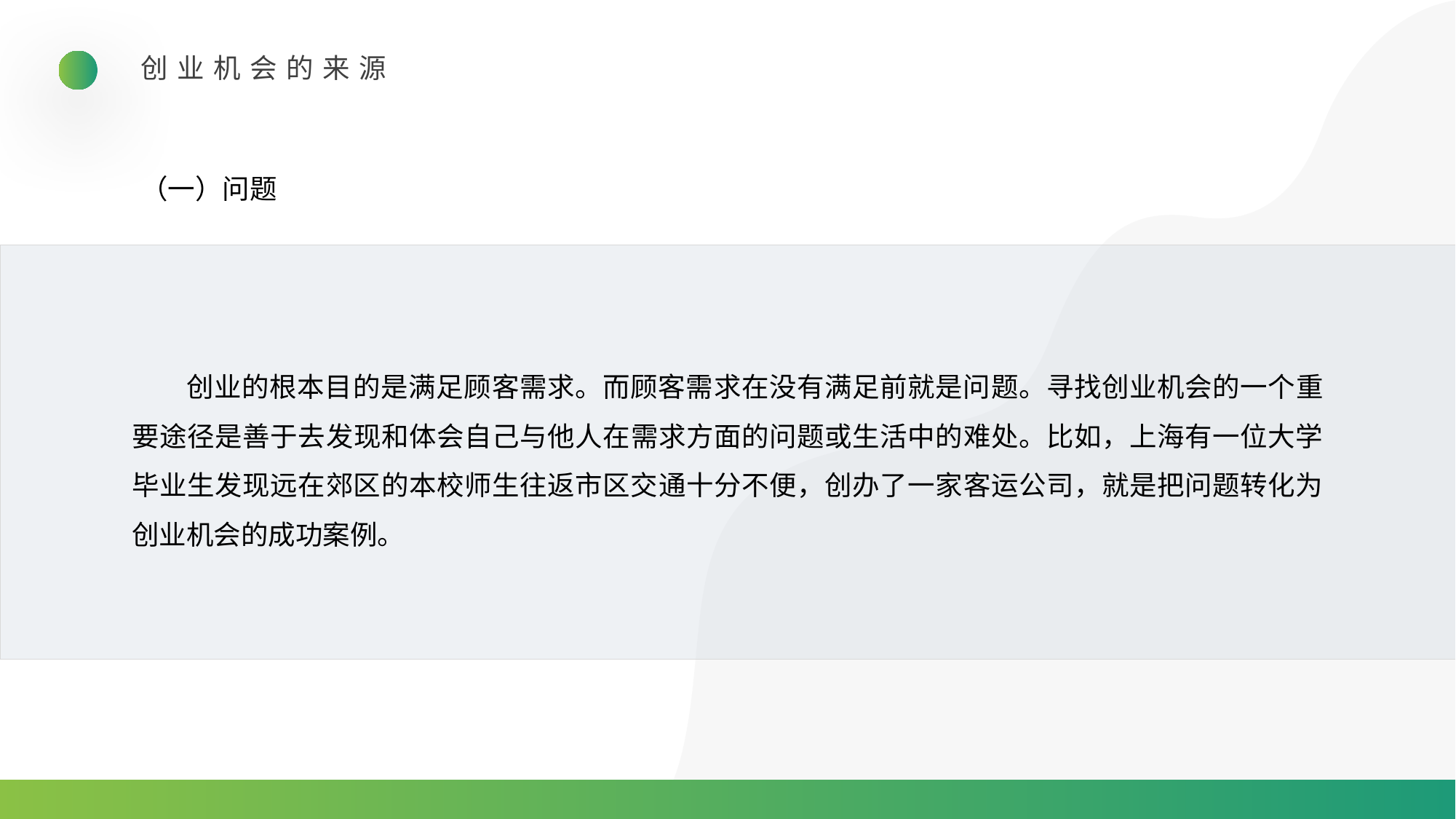

创业机会的来源
（一）问题

创业的根本目的是满足顾客需求。而顾客需求在没有满足前就是问题。寻找创业机会的一个重要途径是善于去发现和体会自己与他人在需求方面的问题或生活中的难处。比如，上海有一位大学毕业生发现远在郊区的本校师生往返市区交通十分不便，创办了一家客运公司，就是把问题转化为创业机会的成功案例。